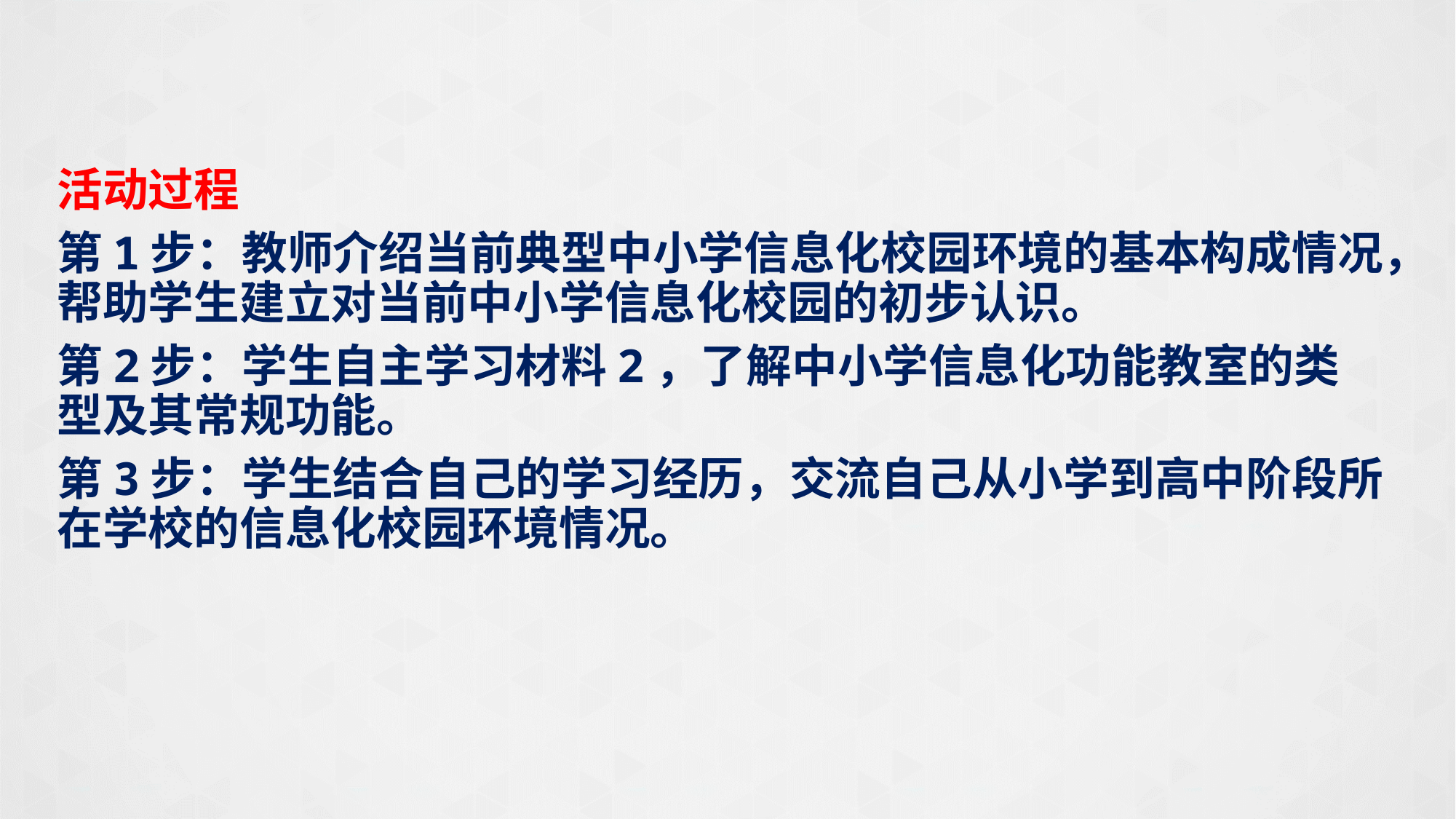

活动过程
第1步：教师介绍当前典型中小学信息化校园环境的基本构成情况，帮助学生建立对当前中小学信息化校园的初步认识。
第2步：学生自主学习材料2，了解中小学信息化功能教室的类型及其常规功能。
第3步：学生结合自己的学习经历，交流自己从小学到高中阶段所在学校的信息化校园环境情况。